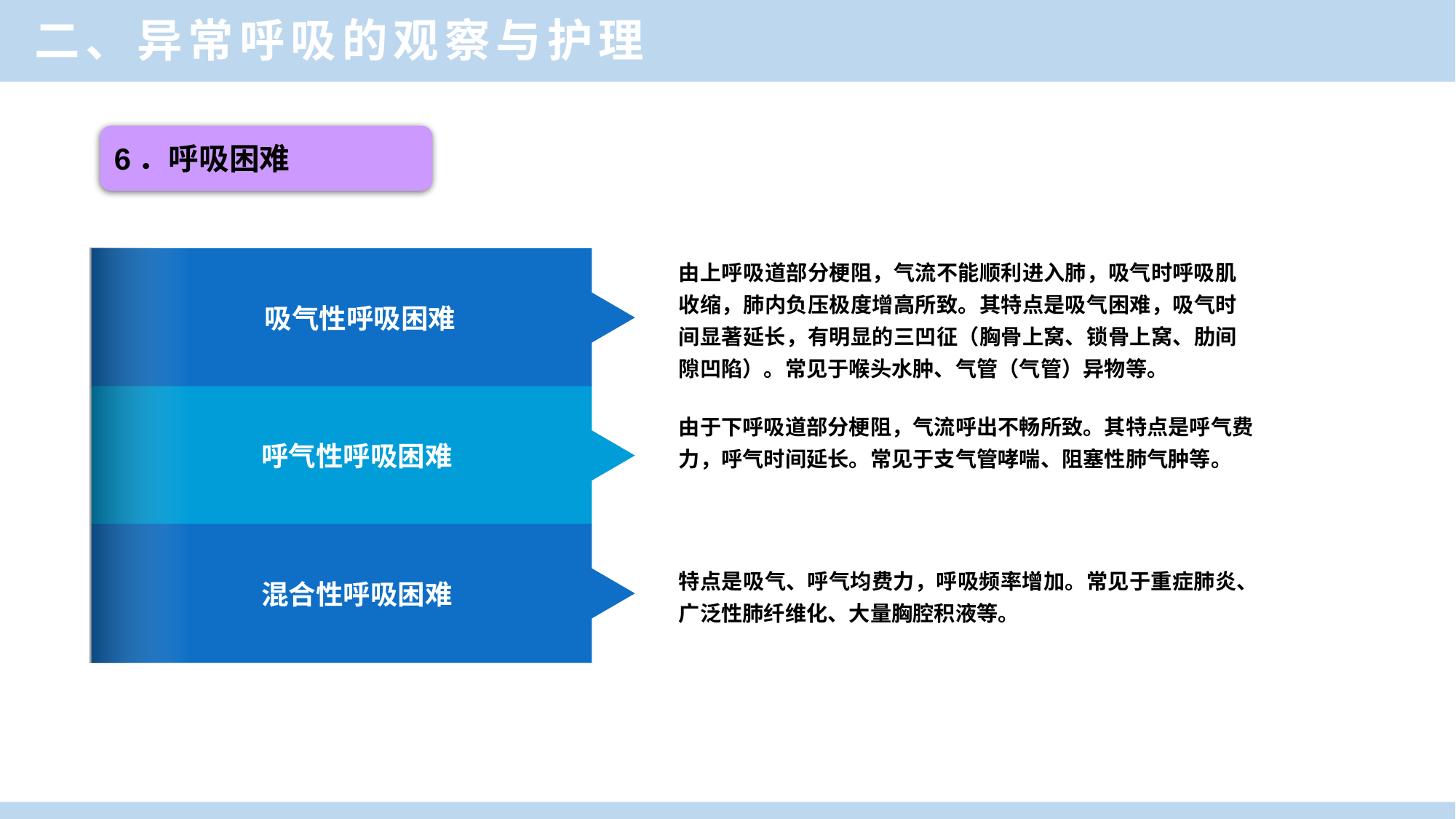

二、异常呼吸的观察与护理
6．呼吸困难

吸气性呼吸困难
由上呼吸道部分梗阻，气流不能顺利进入肺，吸气时呼吸肌收缩，肺内负压极度增高所致。其特点是吸气困难，吸气时间显著延长，有明显的三凹征（胸骨上窝、锁骨上窝、肋间隙凹陷）。常见于喉头水肿、气管（气管）异物等。
呼气性呼吸困难
由于下呼吸道部分梗阻，气流呼出不畅所致。其特点是呼气费力，呼气时间延长。常见于支气管哮喘、阻塞性肺气肿等。

混合性呼吸困难
特点是吸气、呼气均费力，呼吸频率增加。常见于重症肺炎、广泛性肺纤维化、大量胸腔积液等。